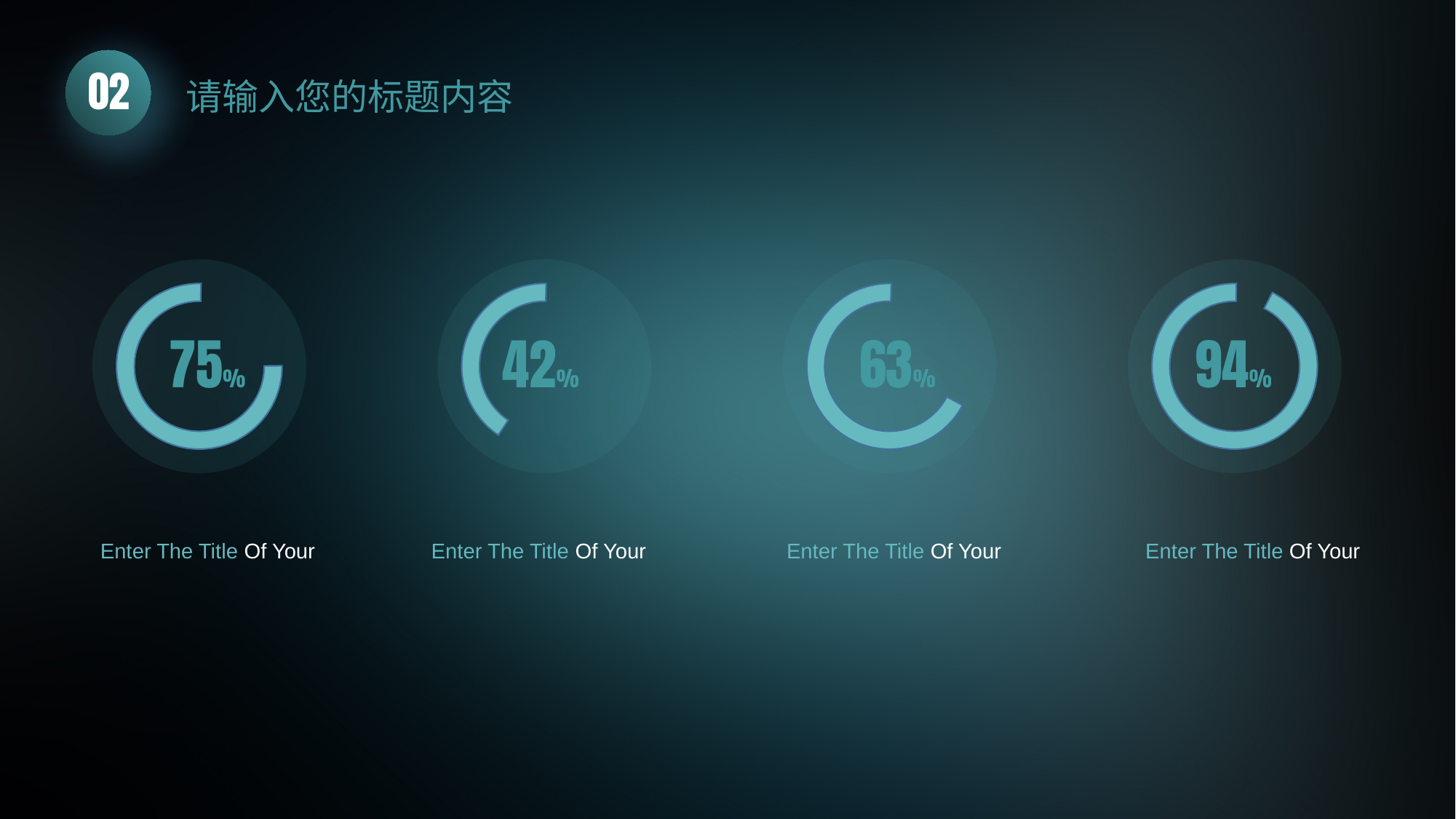

02
请输入您的标题内容

75%

42%

63%

94%
Enter The Title Of Your
Enter The Title Of Your
Enter The Title Of Your
Enter The Title Of Your